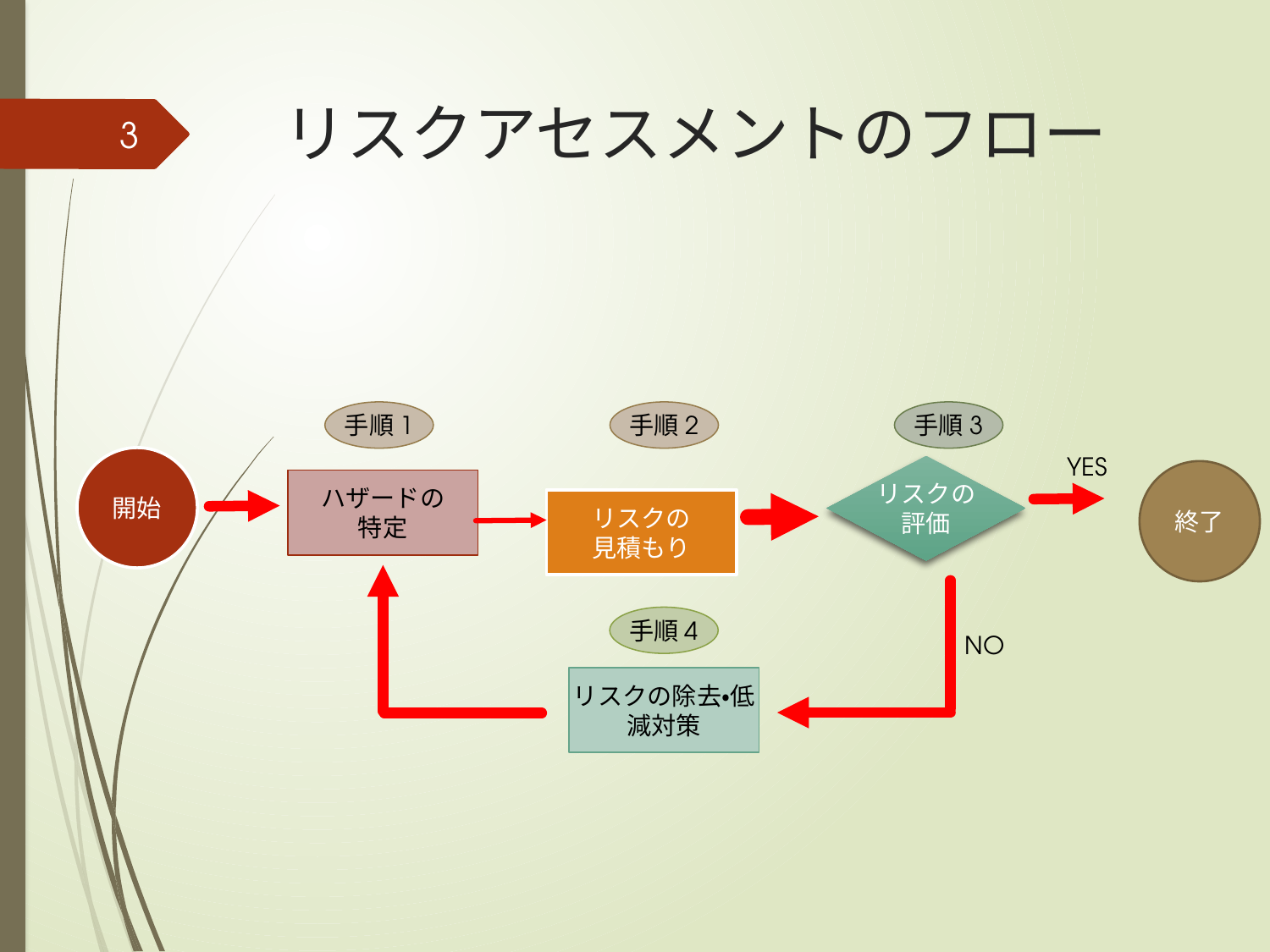

# リスクアセスメントのフロー
3
手順1
手順2
手順3
開始
YES
リスクの評価
終了
ハザードの
特定
リスクの
見積もり
手順4
NO
リスクの除去・低減対策